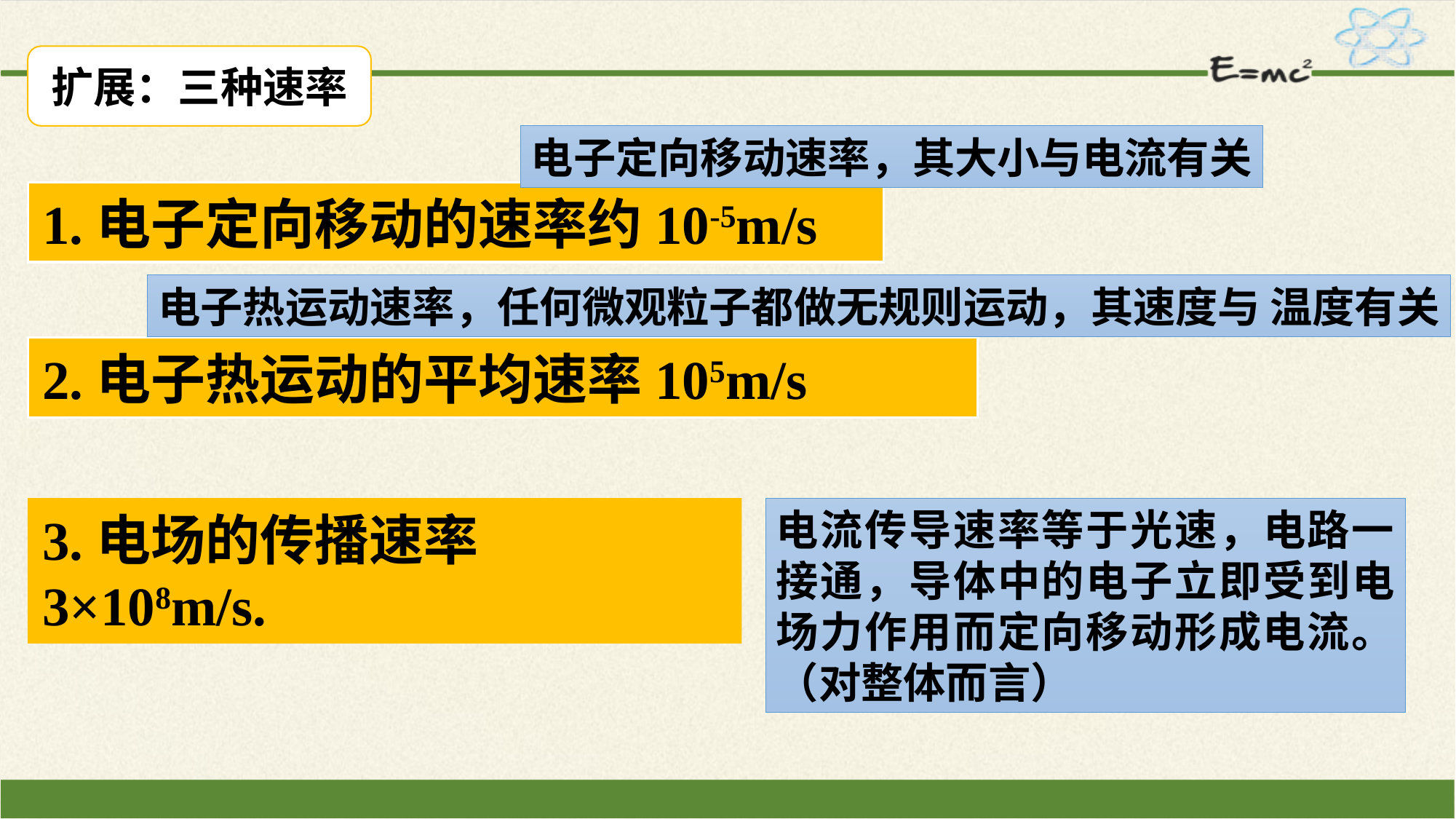

扩展：三种速率
电子定向移动速率，其大小与电流有关
1.电子定向移动的速率约10-5m/s
电子热运动速率，任何微观粒子都做无规则运动，其速度与 温度有关
2.电子热运动的平均速率105m/s
3.电场的传播速率 3×108m/s.
电流传导速率等于光速，电路一接通，导体中的电子立即受到电场力作用而定向移动形成电流。（对整体而言）